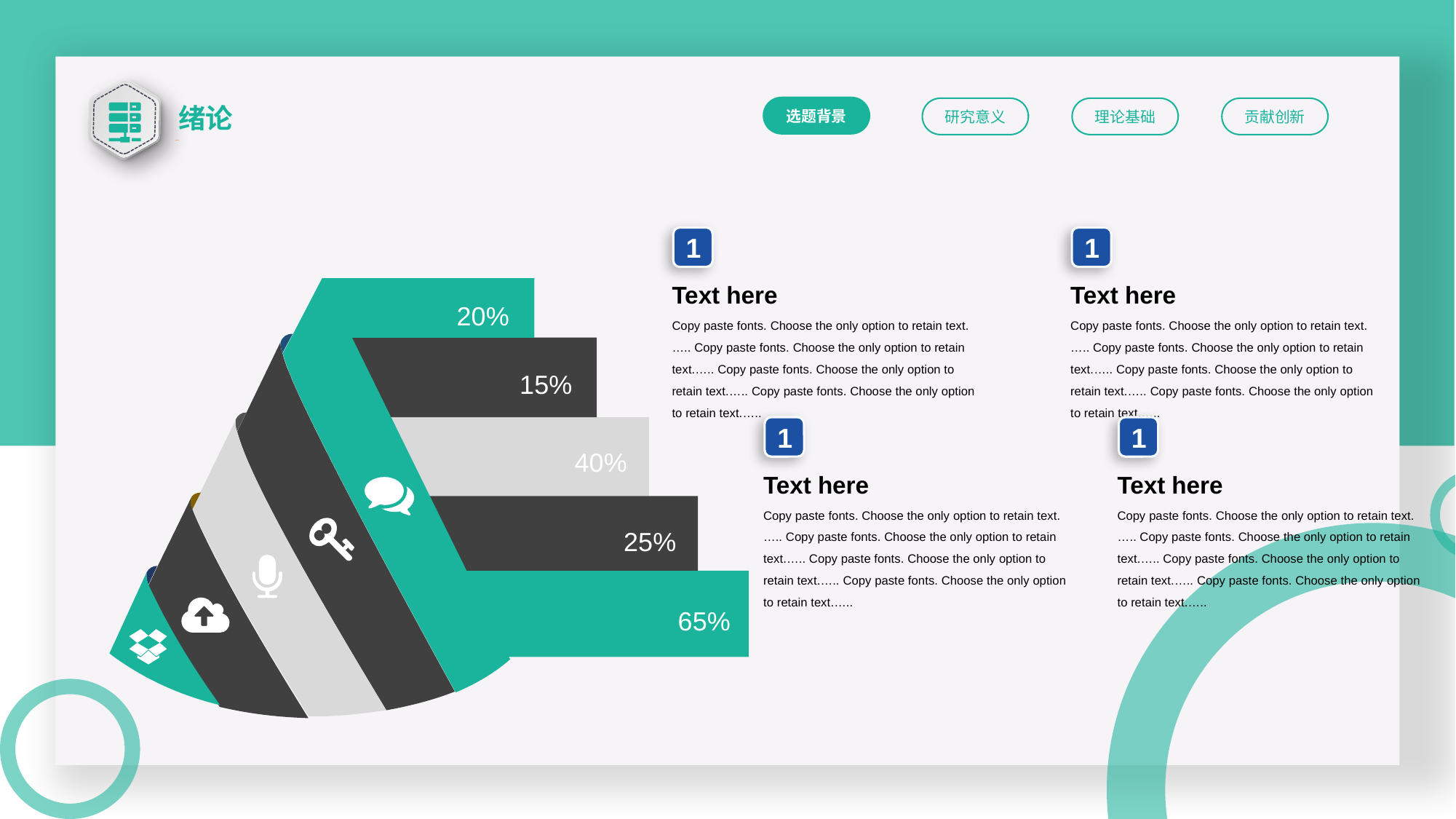

绪论
选题背景
研究意义
理论基础
贡献创新

1
Text here
Copy paste fonts. Choose the only option to retain text.….. Copy paste fonts. Choose the only option to retain text.….. Copy paste fonts. Choose the only option to retain text.….. Copy paste fonts. Choose the only option to retain text.…..

1
Text here
Copy paste fonts. Choose the only option to retain text.….. Copy paste fonts. Choose the only option to retain text.….. Copy paste fonts. Choose the only option to retain text.….. Copy paste fonts. Choose the only option to retain text.…..

20%

15%

40%

25%

65%

1
Text here
Copy paste fonts. Choose the only option to retain text.….. Copy paste fonts. Choose the only option to retain text.….. Copy paste fonts. Choose the only option to retain text.….. Copy paste fonts. Choose the only option to retain text.…..

1
Text here
Copy paste fonts. Choose the only option to retain text.….. Copy paste fonts. Choose the only option to retain text.….. Copy paste fonts. Choose the only option to retain text.….. Copy paste fonts. Choose the only option to retain text.…..